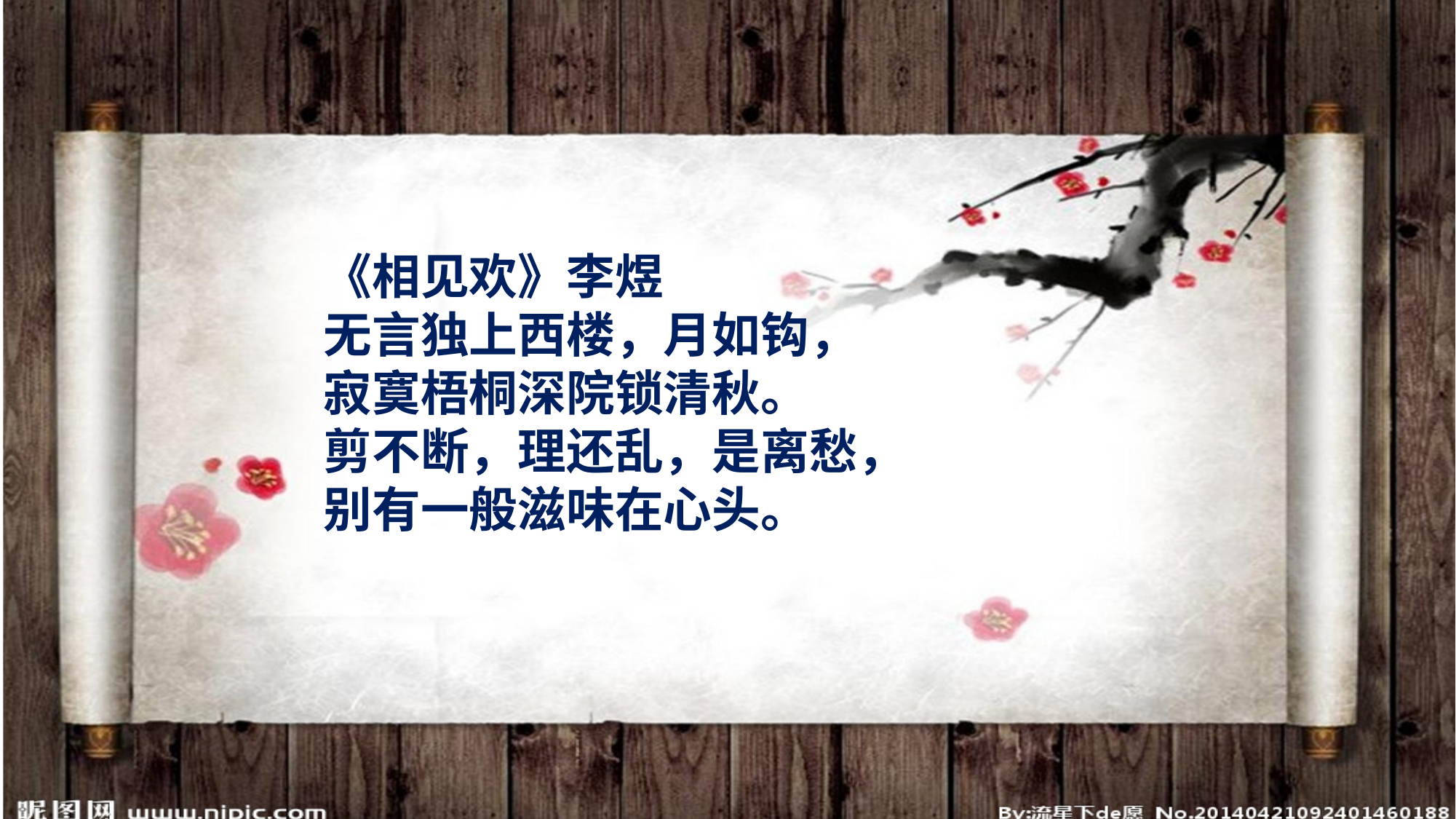

《相见欢》李煜
无言独上西楼，月如钩，
寂寞梧桐深院锁清秋。
剪不断，理还乱，是离愁，
别有一般滋味在心头。